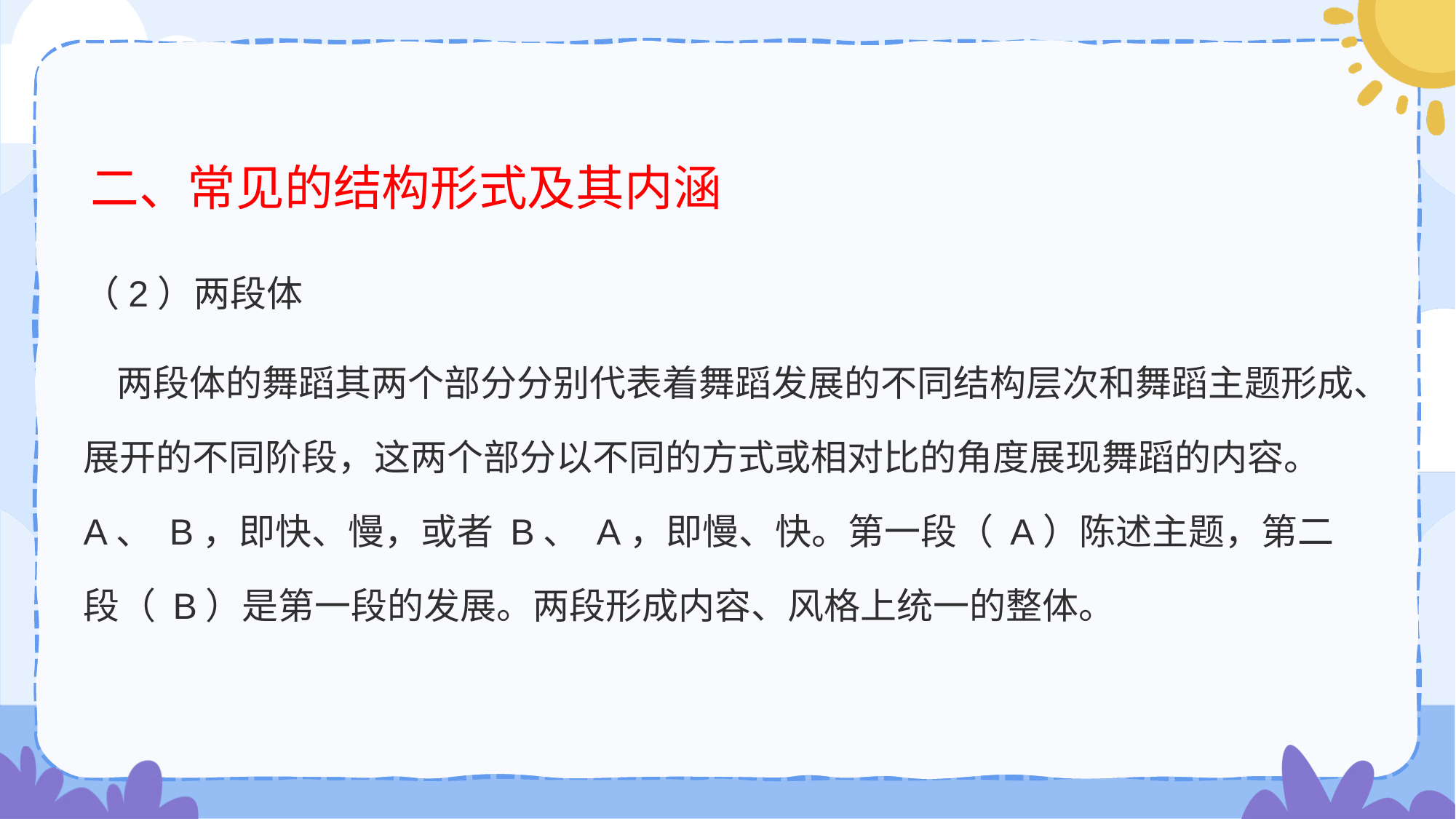

# 二、常见的结构形式及其内涵
（2）两段体
   两段体的舞蹈其两个部分分别代表着舞蹈发展的不同结构层次和舞蹈主题形成、展开的不同阶段，这两个部分以不同的方式或相对比的角度展现舞蹈的内容。 A、 B，即快、慢，或者 B、 A，即慢、快。第一段（ A）陈述主题，第二段（ B）是第一段的发展。两段形成内容、风格上统一的整体。